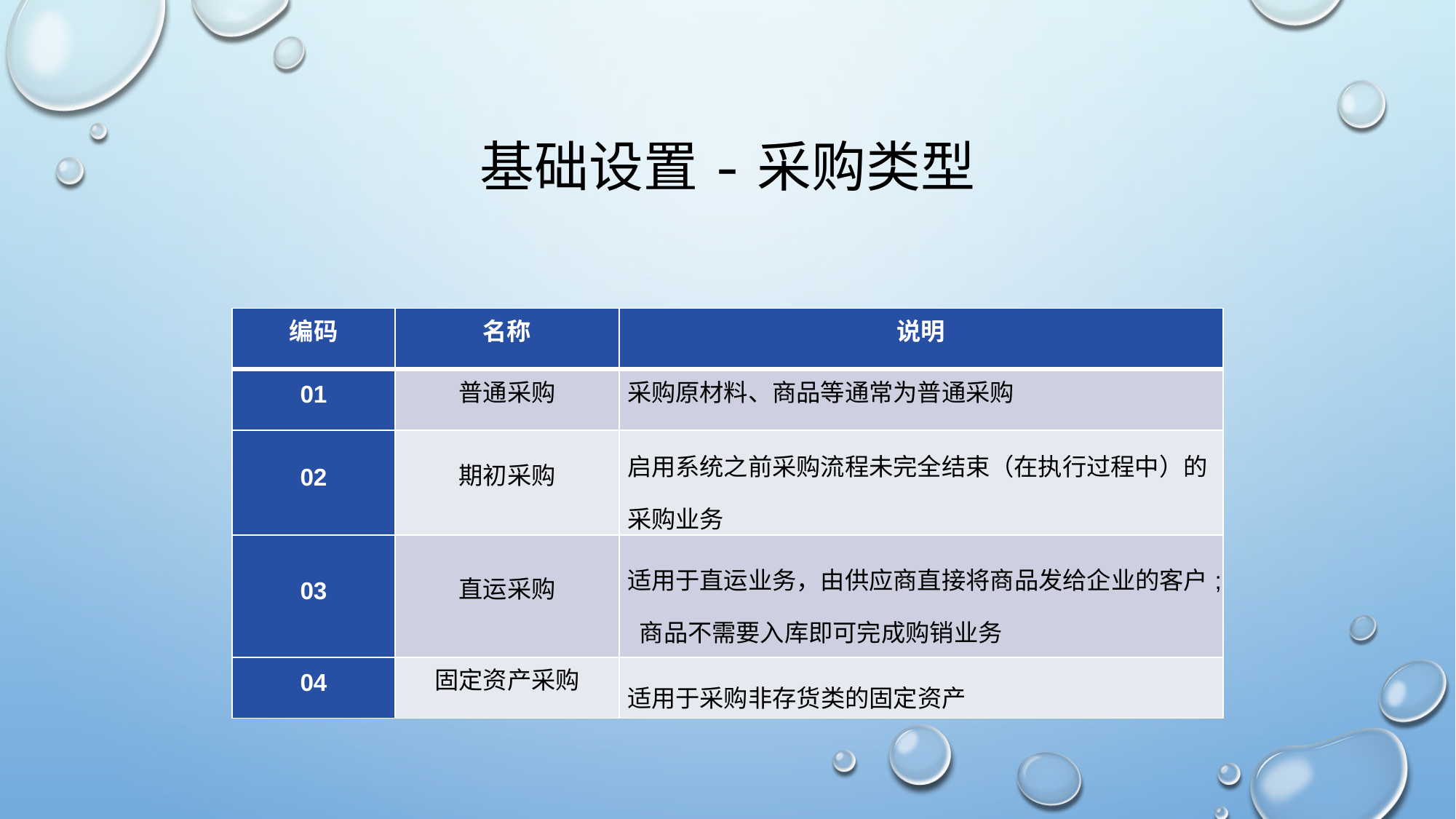

# 基础设置-采购类型
| 编码 | 名称 | 说明 |
| --- | --- | --- |
| 01 | 普通采购 | 采购原材料、商品等通常为普通采购 |
| 02 | 期初采购 | 启用系统之前采购流程未完全结束（在执行过程中）的采购业务 |
| 03 | 直运采购 | 适用于直运业务，由供应商直接将商品发给企业的客户; 商品不需要入库即可完成购销业务 |
| 04 | 固定资产采购 | 适用于采购非存货类的固定资产 |